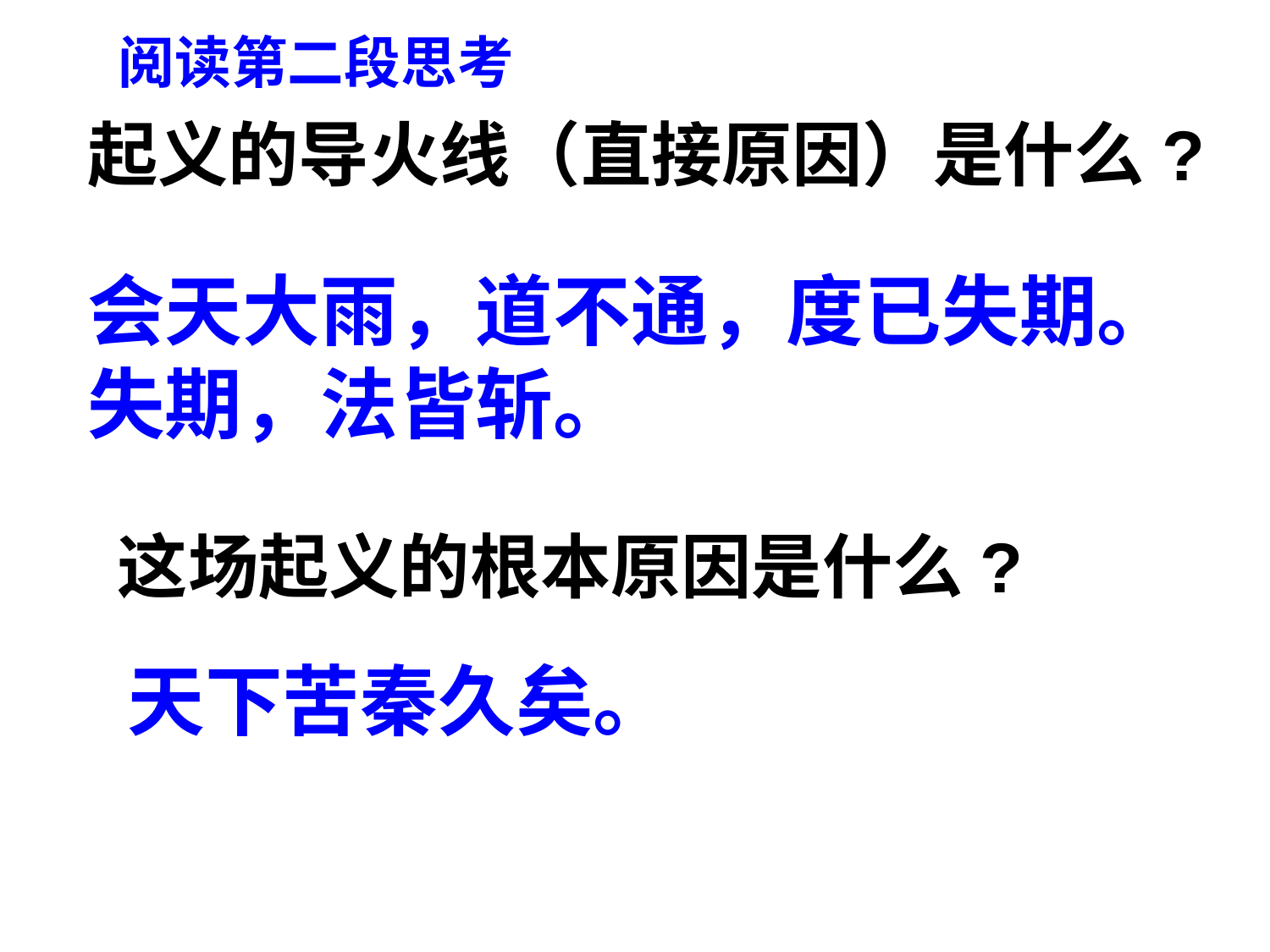

阅读第二段思考
起义的导火线（直接原因）是什么?
会天大雨，道不通，度已失期。失期，法皆斩。
这场起义的根本原因是什么?
天下苦秦久矣。